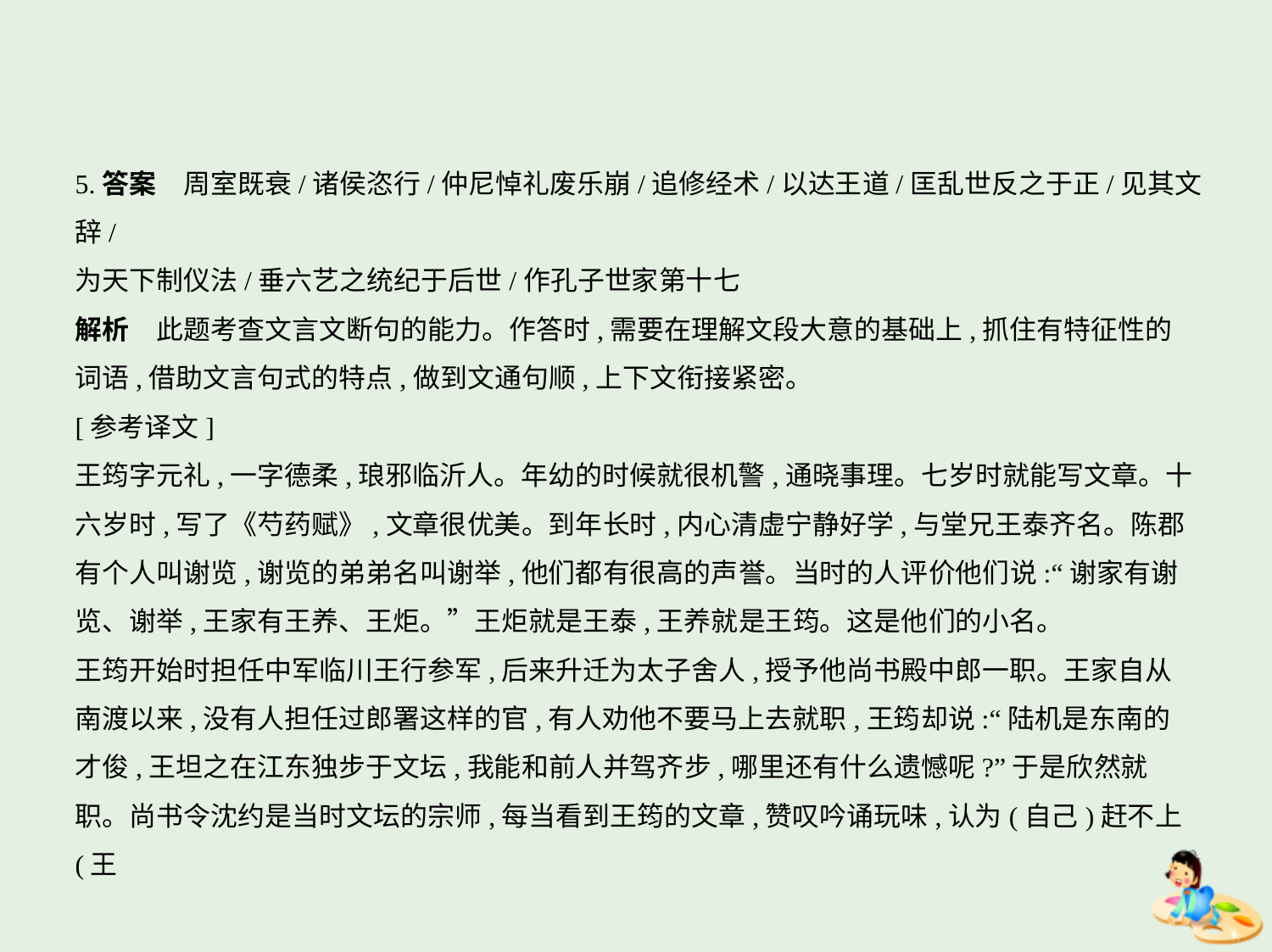

5.答案　周室既衰/诸侯恣行/仲尼悼礼废乐崩/追修经术/以达王道/匡乱世反之于正/见其文辞/
为天下制仪法/垂六艺之统纪于后世/作孔子世家第十七
解析　此题考查文言文断句的能力。作答时,需要在理解文段大意的基础上,抓住有特征性的
词语,借助文言句式的特点,做到文通句顺,上下文衔接紧密。
[参考译文]
王筠字元礼,一字德柔,琅邪临沂人。年幼的时候就很机警,通晓事理。七岁时就能写文章。十
六岁时,写了《芍药赋》,文章很优美。到年长时,内心清虚宁静好学,与堂兄王泰齐名。陈郡
有个人叫谢览,谢览的弟弟名叫谢举,他们都有很高的声誉。当时的人评价他们说:“谢家有谢
览、谢举,王家有王养、王炬。”王炬就是王泰,王养就是王筠。这是他们的小名。
王筠开始时担任中军临川王行参军,后来升迁为太子舍人,授予他尚书殿中郎一职。王家自从
南渡以来,没有人担任过郎署这样的官,有人劝他不要马上去就职,王筠却说:“陆机是东南的
才俊,王坦之在江东独步于文坛,我能和前人并驾齐步,哪里还有什么遗憾呢?”于是欣然就
职。尚书令沈约是当时文坛的宗师,每当看到王筠的文章,赞叹吟诵玩味,认为(自己)赶不上(王